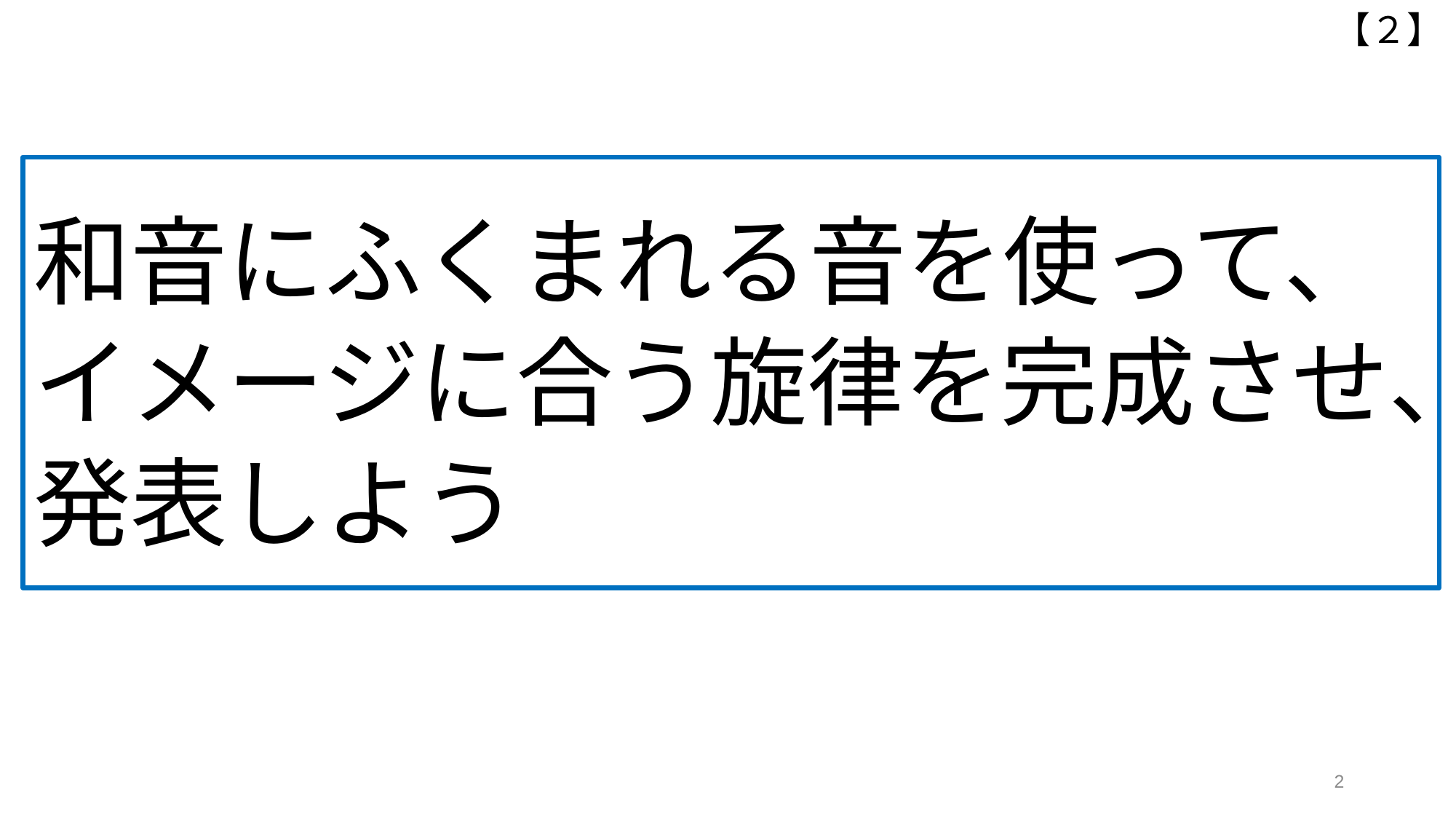

【２】

和音にふくまれる音を使って、

イメージに合う旋律を完成させ、

発表しよう
2